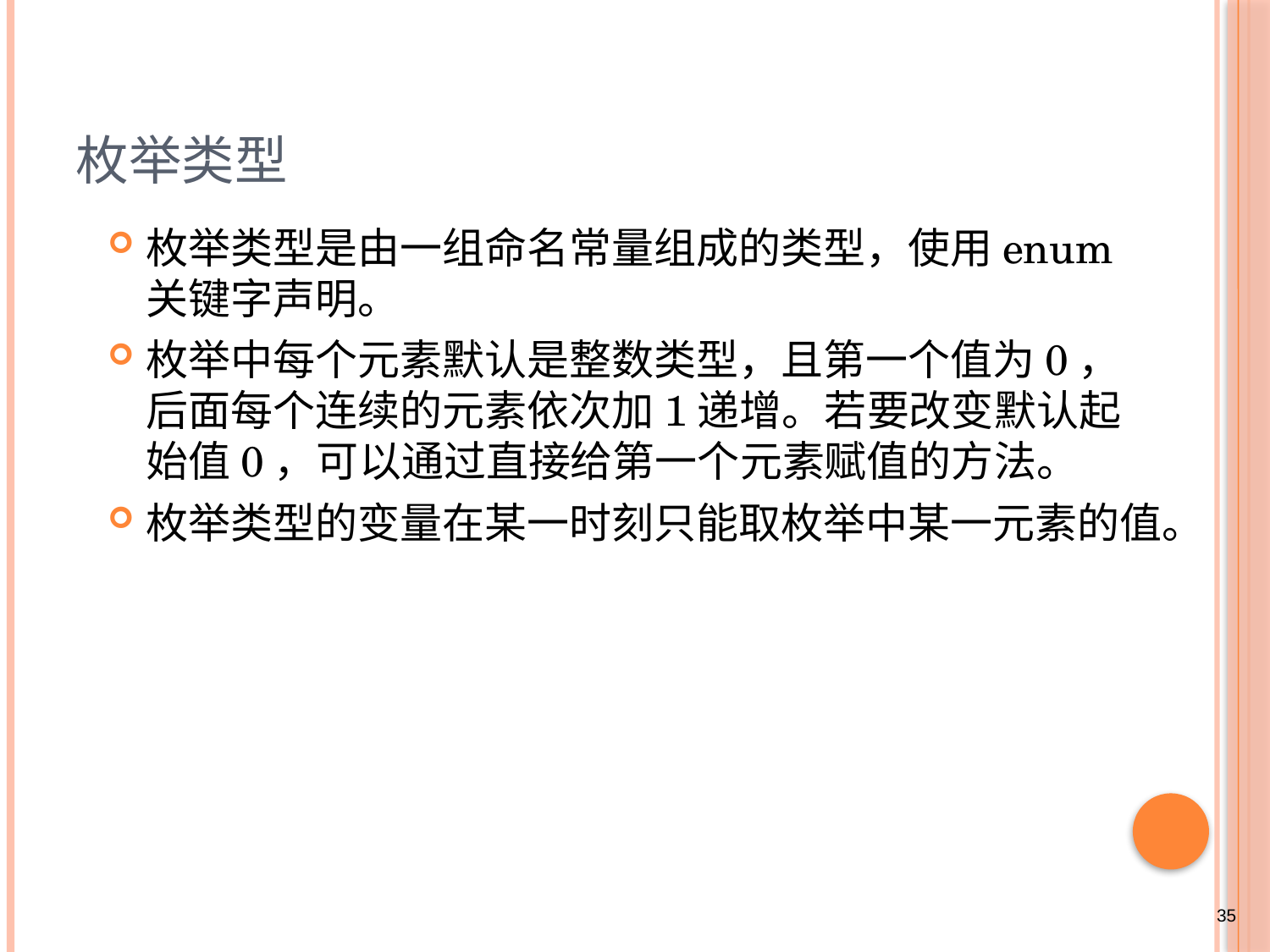

# 枚举类型
枚举类型是由一组命名常量组成的类型，使用enum关键字声明。
枚举中每个元素默认是整数类型，且第一个值为0，后面每个连续的元素依次加1递增。若要改变默认起始值0，可以通过直接给第一个元素赋值的方法。
枚举类型的变量在某一时刻只能取枚举中某一元素的值。
35